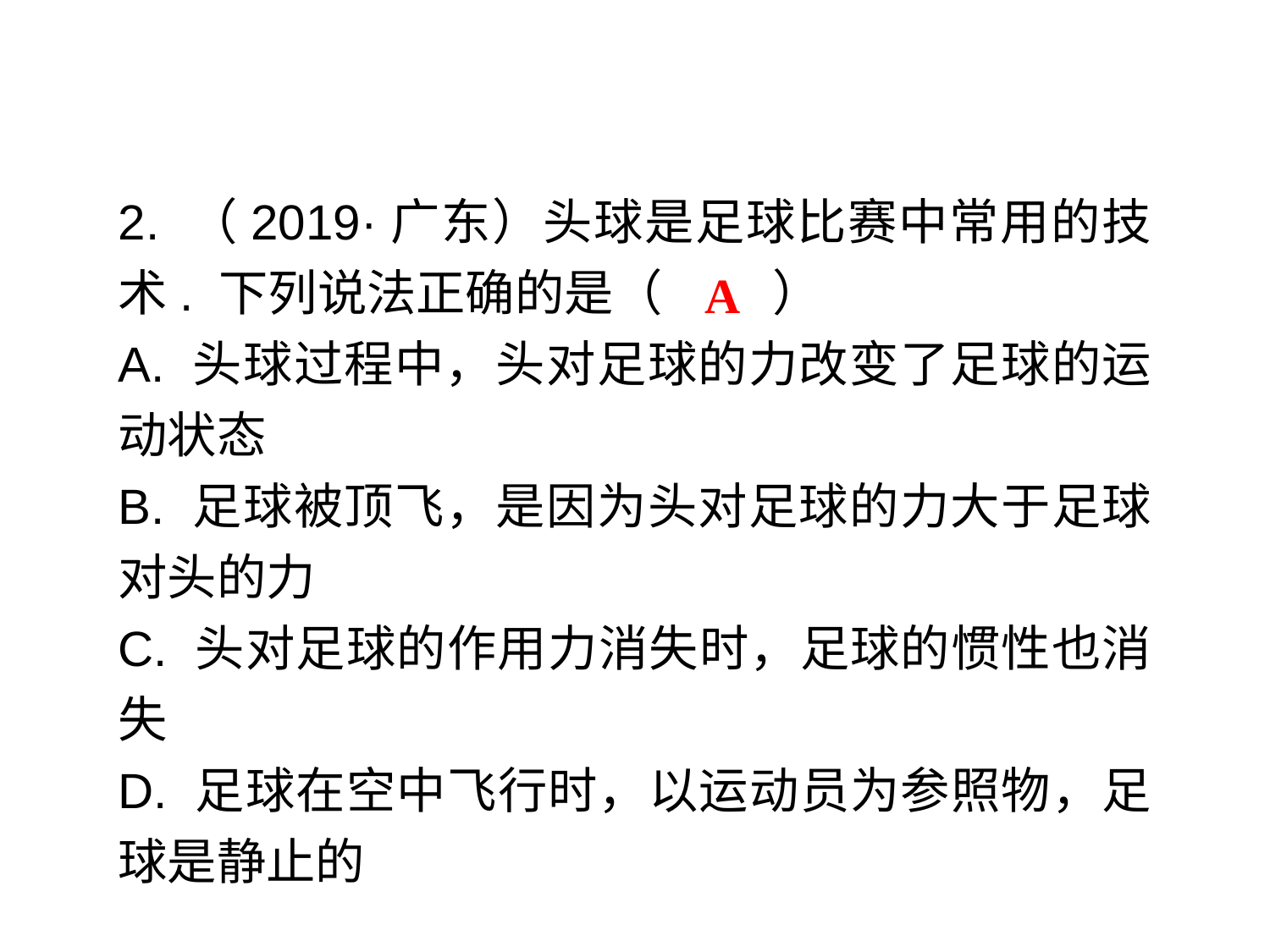

2. （2019·广东）头球是足球比赛中常用的技术. 下列说法正确的是（　 　）
A. 头球过程中，头对足球的力改变了足球的运动状态
B. 足球被顶飞，是因为头对足球的力大于足球对头的力
C. 头对足球的作用力消失时，足球的惯性也消失
D. 足球在空中飞行时，以运动员为参照物，足球是静止的
A